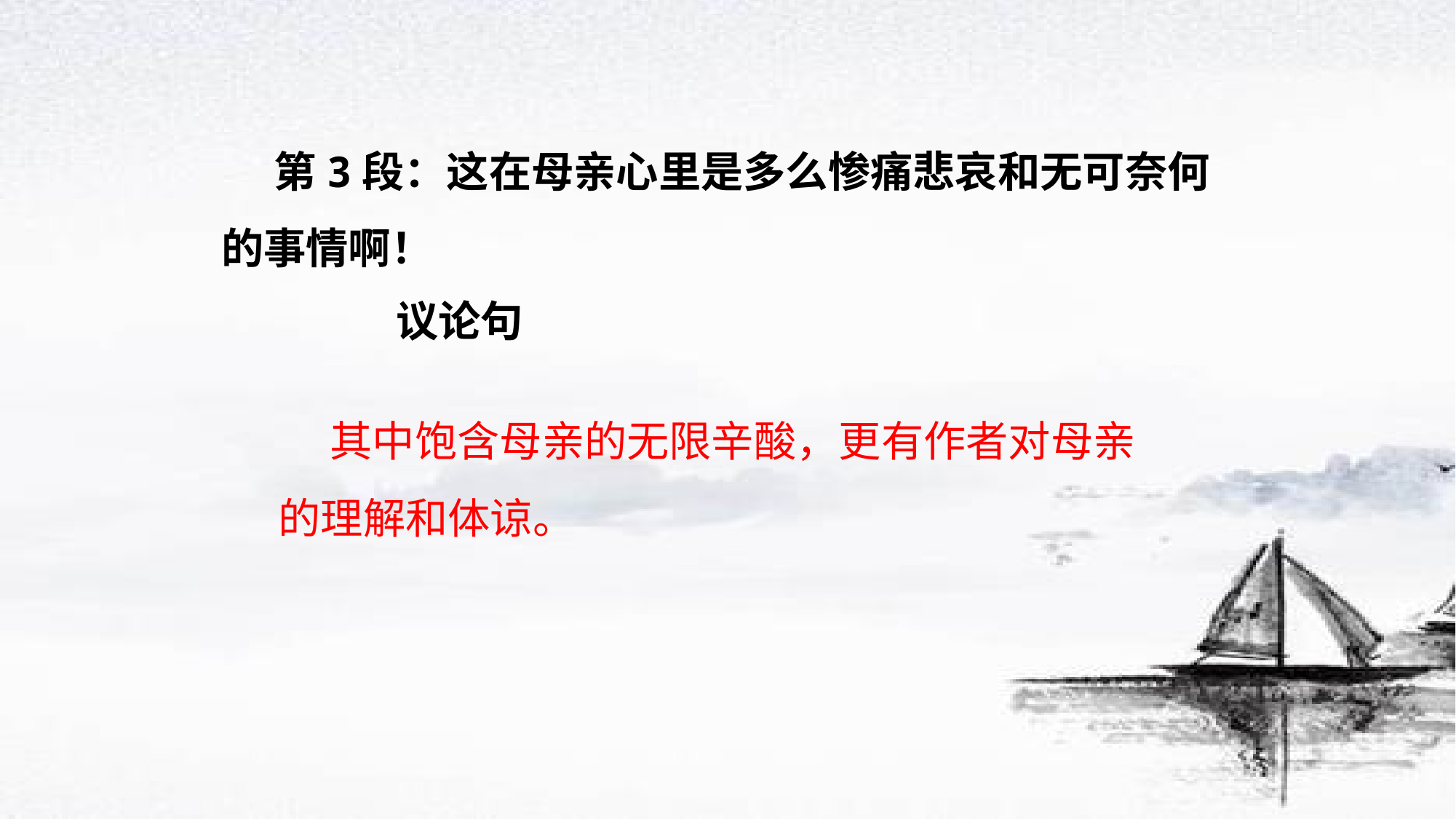

第3段：这在母亲心里是多么惨痛悲哀和无可奈何的事情啊！
议论句
    其中饱含母亲的无限辛酸，更有作者对母亲的理解和体谅。